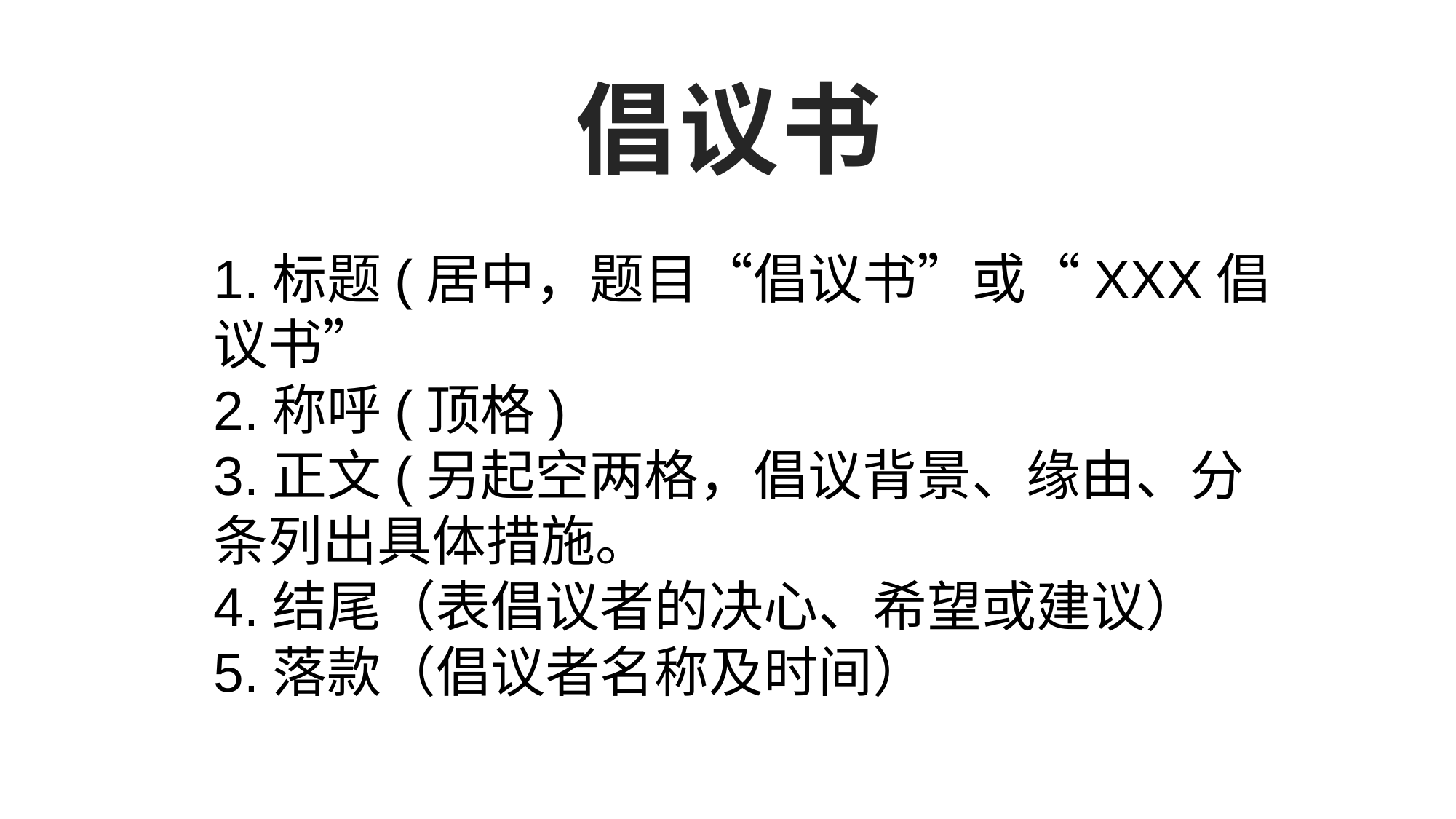

# 倡议书
1.标题(居中，题目“倡议书”或“XXX倡议书”
2.称呼(顶格)
3.正文(另起空两格，倡议背景、缘由、分条列出具体措施。
4.结尾（表倡议者的决心、希望或建议）
5.落款（倡议者名称及时间）